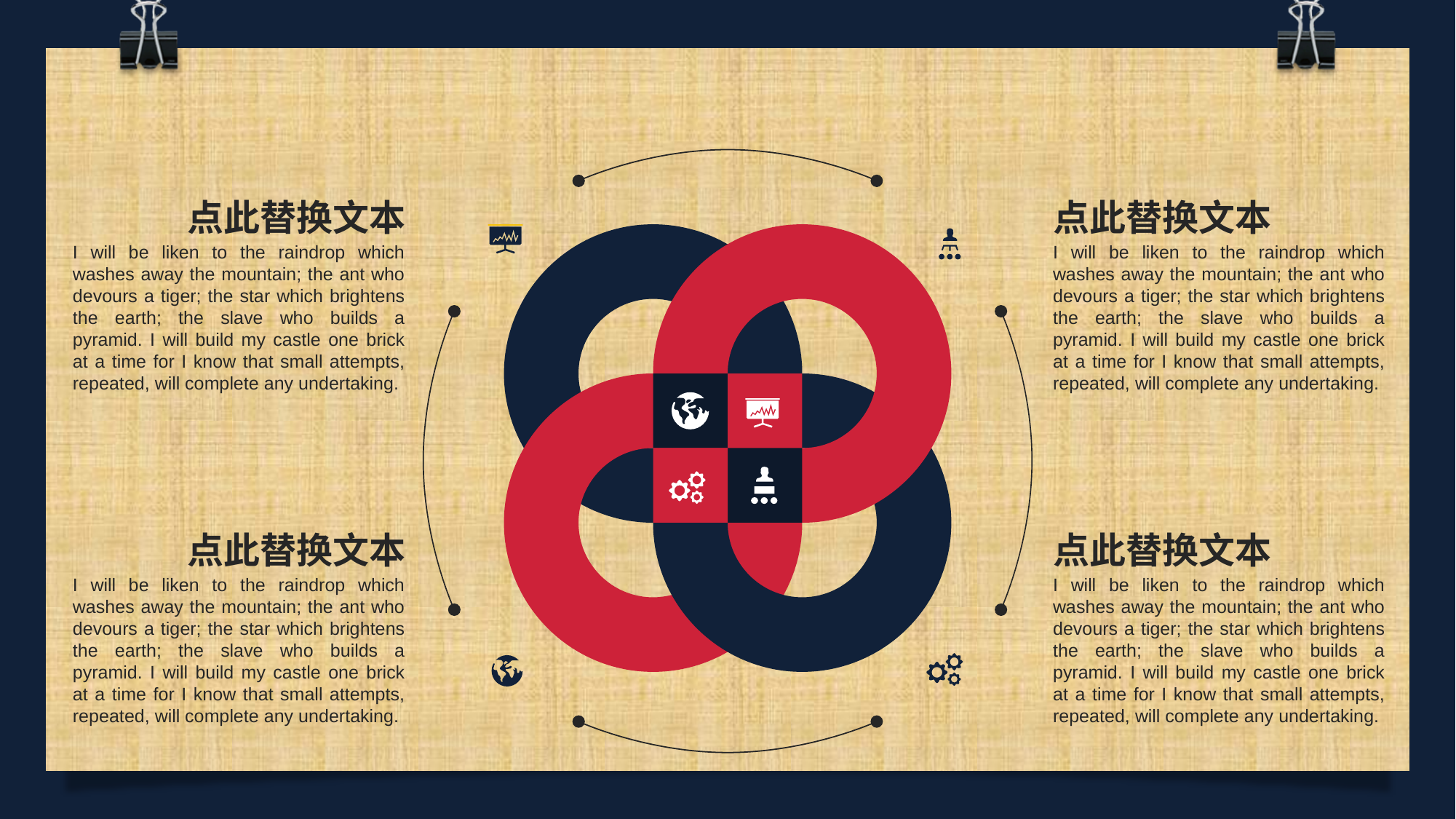

点此替换文本
点此替换文本
I will be liken to the raindrop which washes away the mountain; the ant who devours a tiger; the star which brightens the earth; the slave who builds a pyramid. I will build my castle one brick at a time for I know that small attempts, repeated, will complete any undertaking.
I will be liken to the raindrop which washes away the mountain; the ant who devours a tiger; the star which brightens the earth; the slave who builds a pyramid. I will build my castle one brick at a time for I know that small attempts, repeated, will complete any undertaking.
点此替换文本
点此替换文本
I will be liken to the raindrop which washes away the mountain; the ant who devours a tiger; the star which brightens the earth; the slave who builds a pyramid. I will build my castle one brick at a time for I know that small attempts, repeated, will complete any undertaking.
I will be liken to the raindrop which washes away the mountain; the ant who devours a tiger; the star which brightens the earth; the slave who builds a pyramid. I will build my castle one brick at a time for I know that small attempts, repeated, will complete any undertaking.